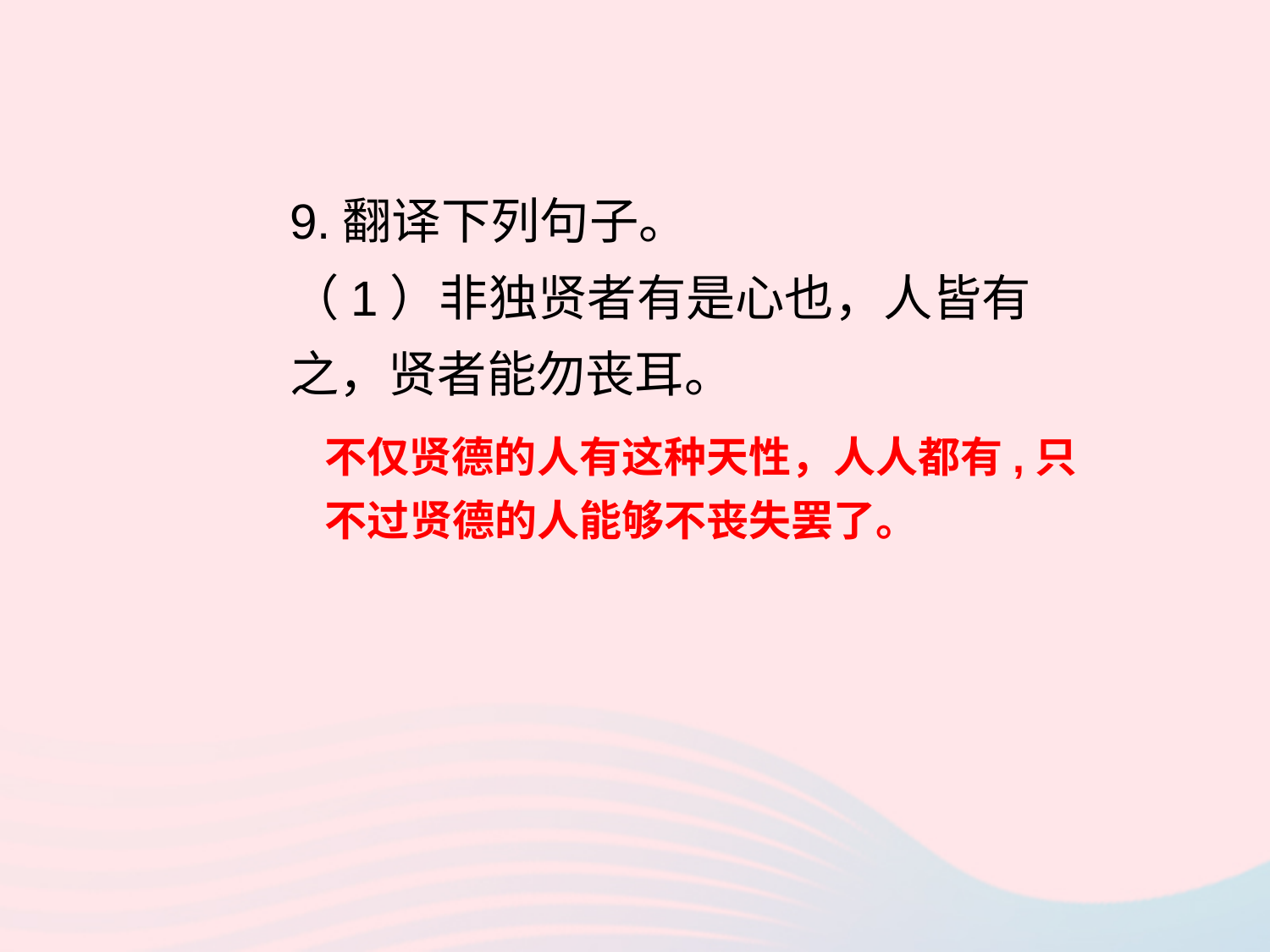

9.翻译下列句子。
（1）非独贤者有是心也，人皆有之，贤者能勿丧耳。
不仅贤德的人有这种天性，人人都有,只不过贤德的人能够不丧失罢了。